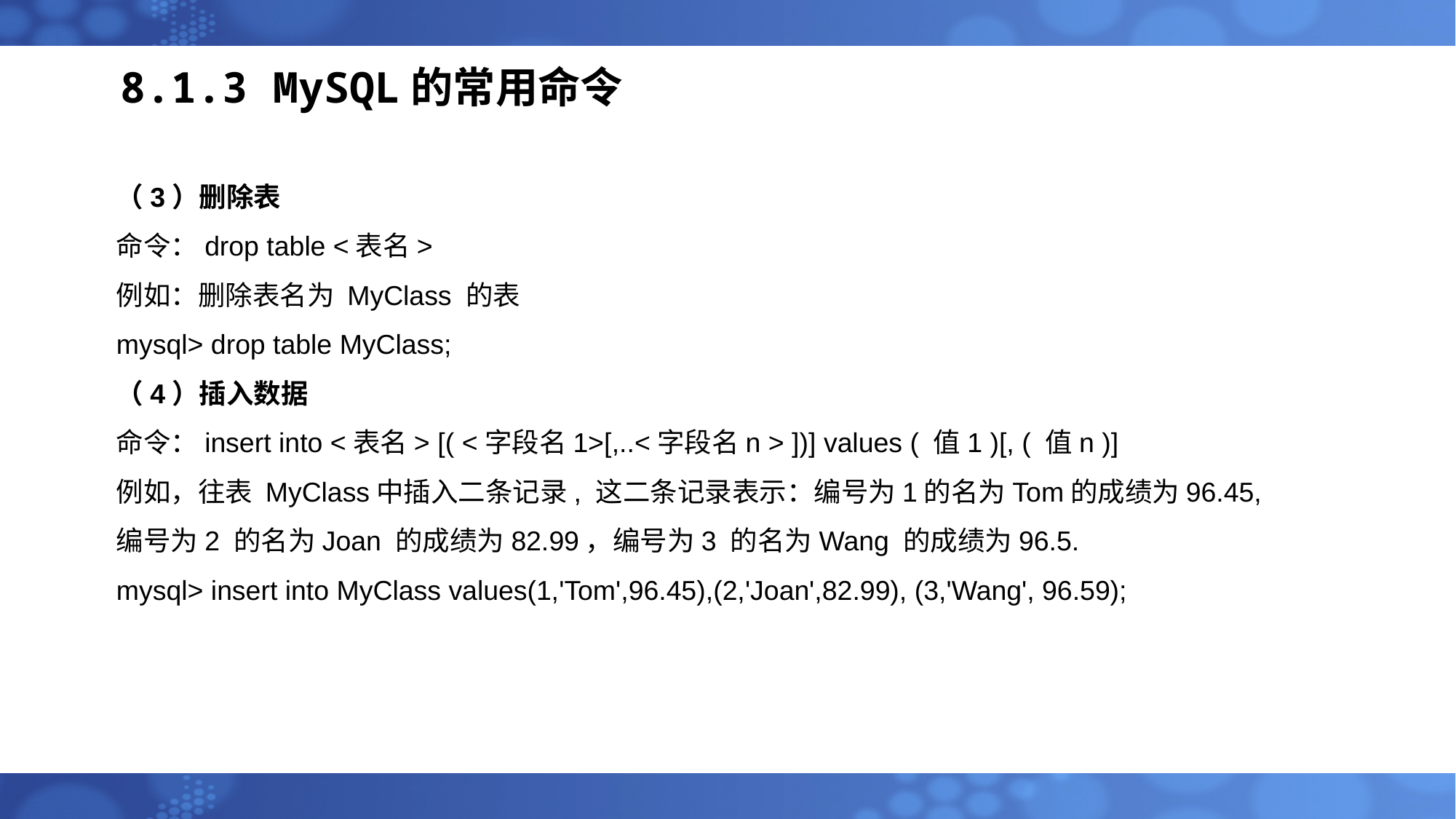

# 8.1.3 MySQL的常用命令
（3）删除表
命令：drop table <表名>
例如：删除表名为 MyClass 的表
mysql> drop table MyClass;
（4）插入数据
命令：insert into <表名> [( <字段名1>[,..<字段名n > ])] values ( 值1 )[, ( 值n )]
例如，往表 MyClass中插入二条记录, 这二条记录表示：编号为1的名为Tom的成绩为96.45,
编号为2 的名为Joan 的成绩为82.99，编号为3 的名为Wang 的成绩为96.5.
mysql> insert into MyClass values(1,'Tom',96.45),(2,'Joan',82.99), (3,'Wang', 96.59);